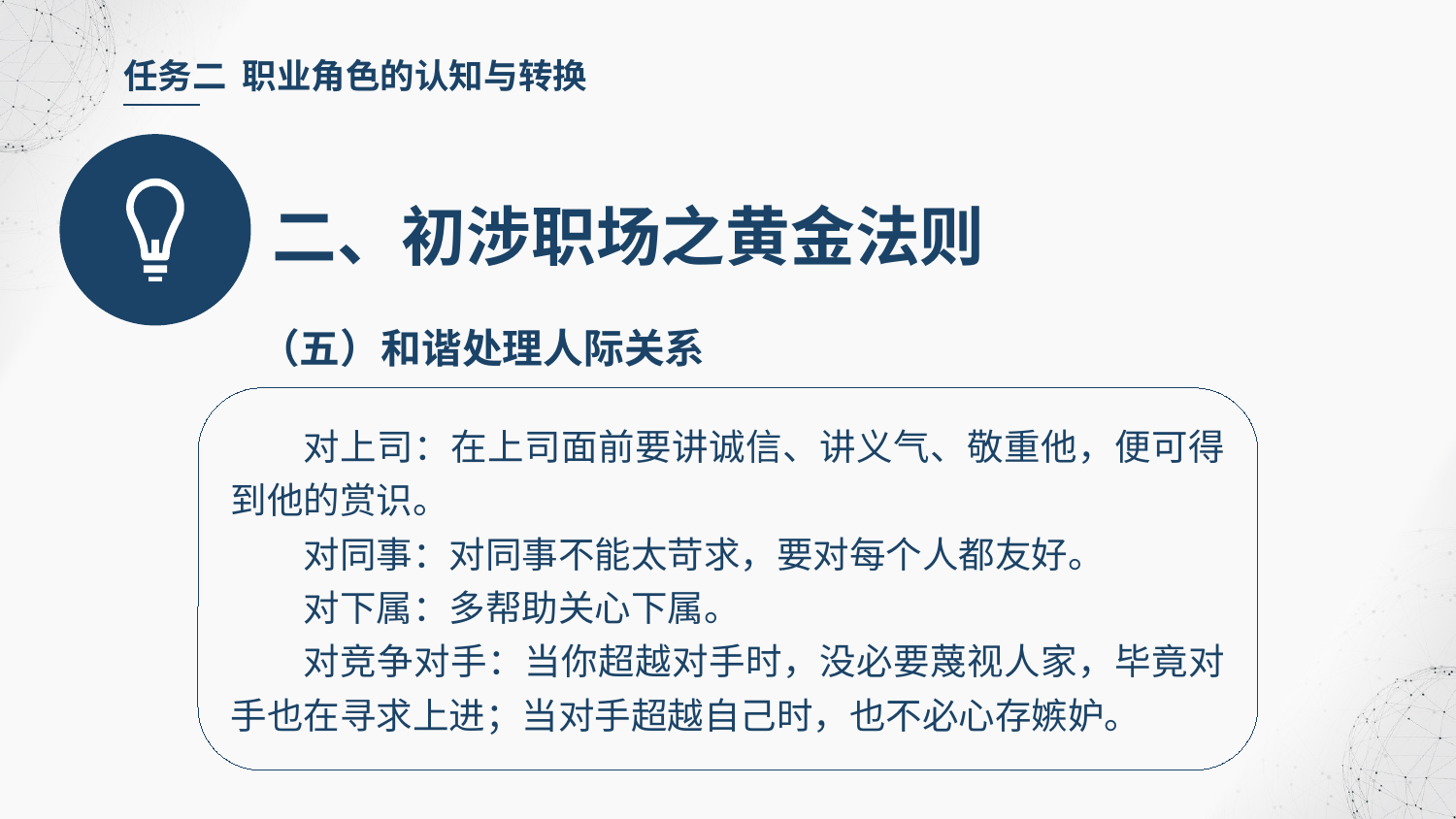

任务二  职业角色的认知与转换

二、初涉职场之黄金法则
（五）和谐处理人际关系
对上司：在上司面前要讲诚信、讲义气、敬重他，便可得到他的赏识。
对同事：对同事不能太苛求，要对每个人都友好。
对下属：多帮助关心下属。
对竞争对手：当你超越对手时，没必要蔑视人家，毕竟对手也在寻求上进；当对手超越自己时，也不必心存嫉妒。